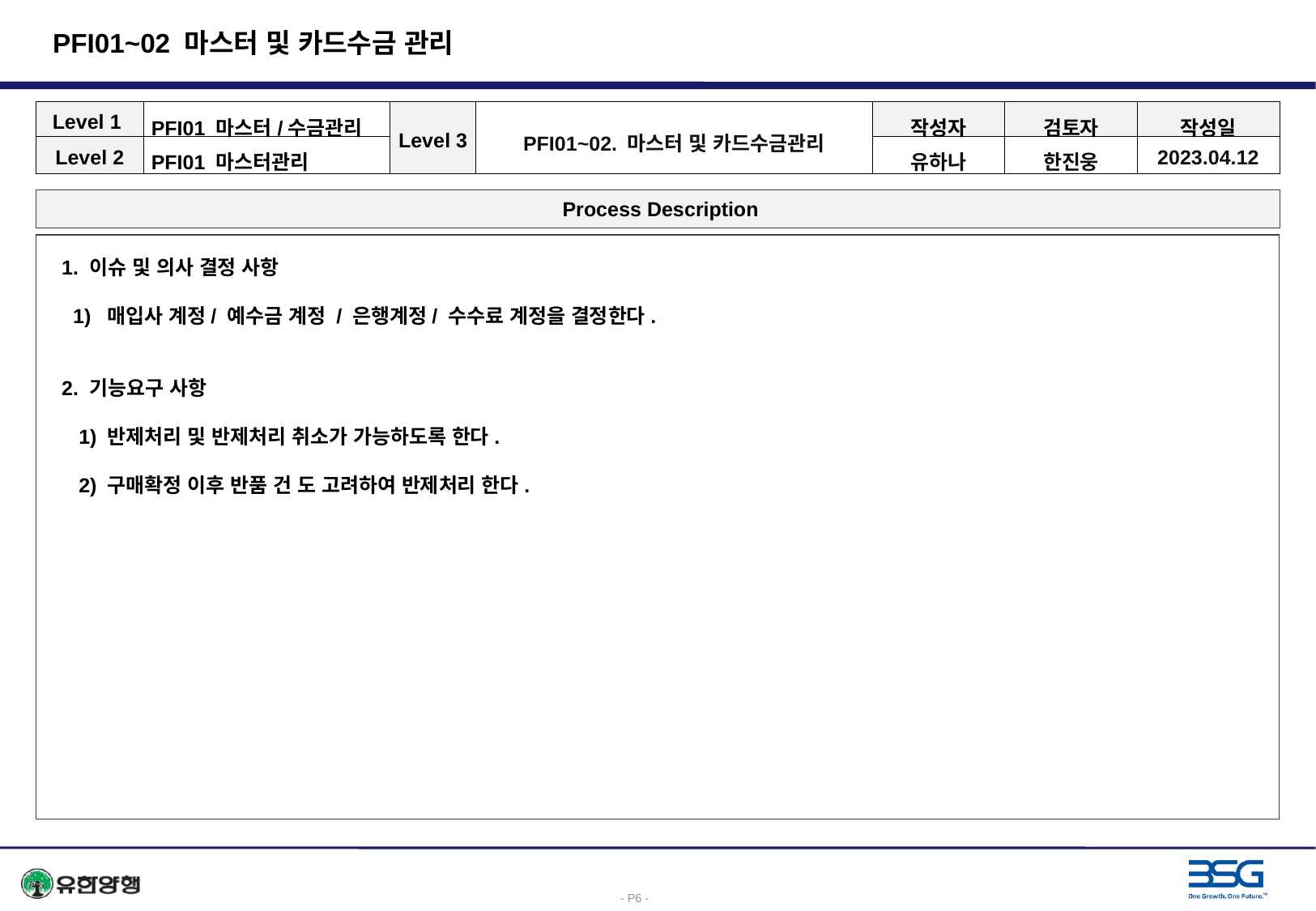

# PFI01~02 마스터 및 카드수금 관리
| Level 1 | PFI01 마스터/수금관리 | Level 3 | PFI01~02. 마스터 및 카드수금관리 | 작성자 | 검토자 | 작성일 |
| --- | --- | --- | --- | --- | --- | --- |
| Level 2 | PFI01 마스터관리 |  |  | 유하나 | 한진웅 | 2023.04.12 |
 Process Description

1. 이슈 및 의사 결정 사항

  1)  매입사 계정/ 예수금 계정 / 은행계정/ 수수료 계정을 결정한다.

2. 기능요구 사항

   1) 반제처리 및 반제처리 취소가 가능하도록 한다.

   2) 구매확정 이후 반품 건 도 고려하여 반제처리 한다.